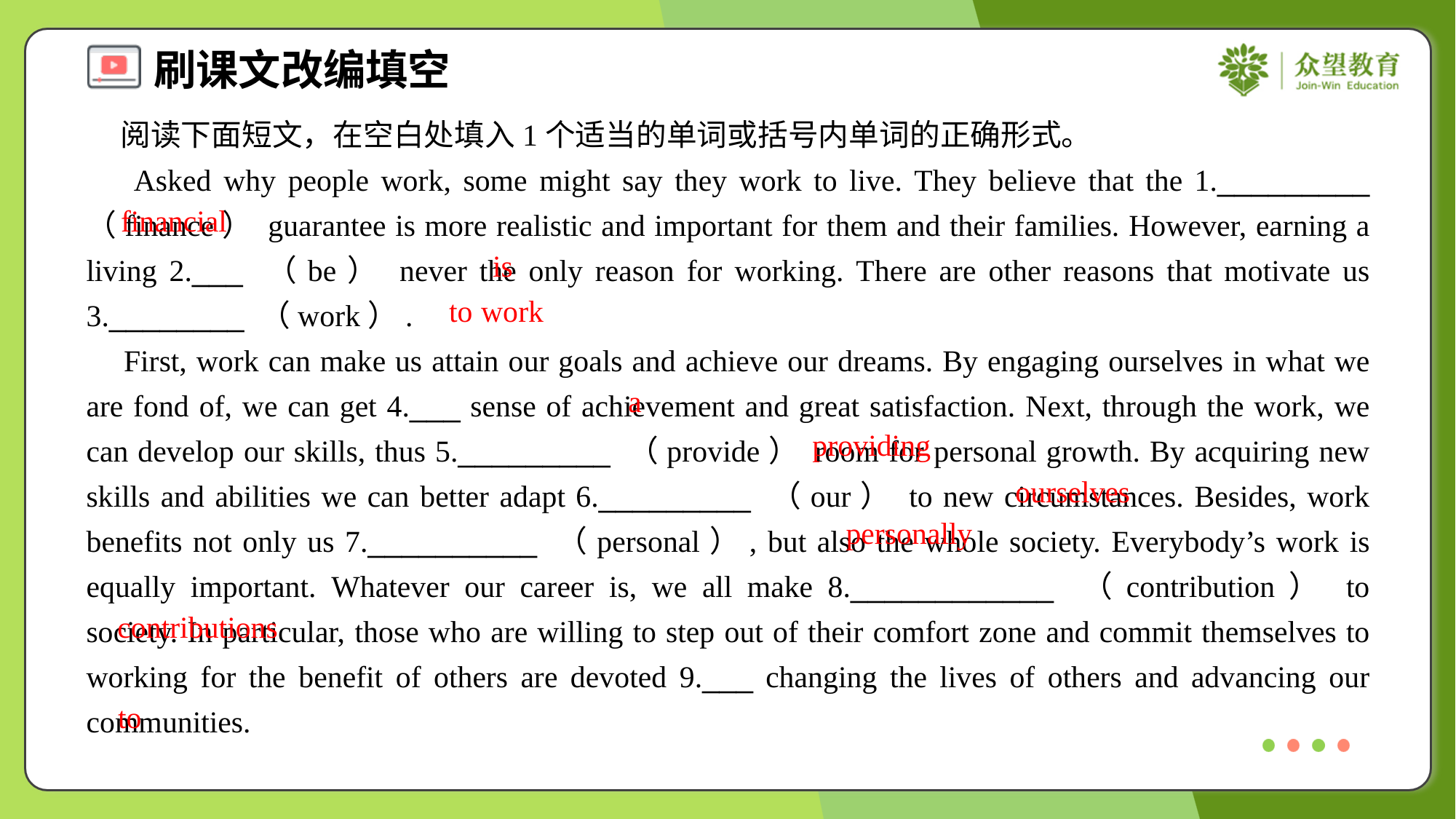

阅读下面短文，在空白处填入1个适当的单词或括号内单词的正确形式。
    Asked why people work, some might say they work to live. They believe that the 1._________ （finance） guarantee is more realistic and important for them and their families. However, earning a living 2.___ （be） never the only reason for working. There are other reasons that motivate us 3.________ （work）.
    First, work can make us attain our goals and achieve our dreams. By engaging ourselves in what we are fond of, we can get 4.___ sense of achievement and great satisfaction. Next, through the work, we can develop our skills, thus 5._________ （provide） room for personal growth. By acquiring new skills and abilities we can better adapt 6._________ （our） to new circumstances. Besides, work benefits not only us 7.__________ （personal）, but also the whole society. Everybody’s work is equally important. Whatever our career is, we all make 8.____________ （contribution） to society. In particular, those who are willing to step out of their comfort zone and commit themselves to working for the benefit of others are devoted 9.___ changing the lives of others and advancing our communities.

financial
is
to work
a
providing
ourselves
personally
contributions
to